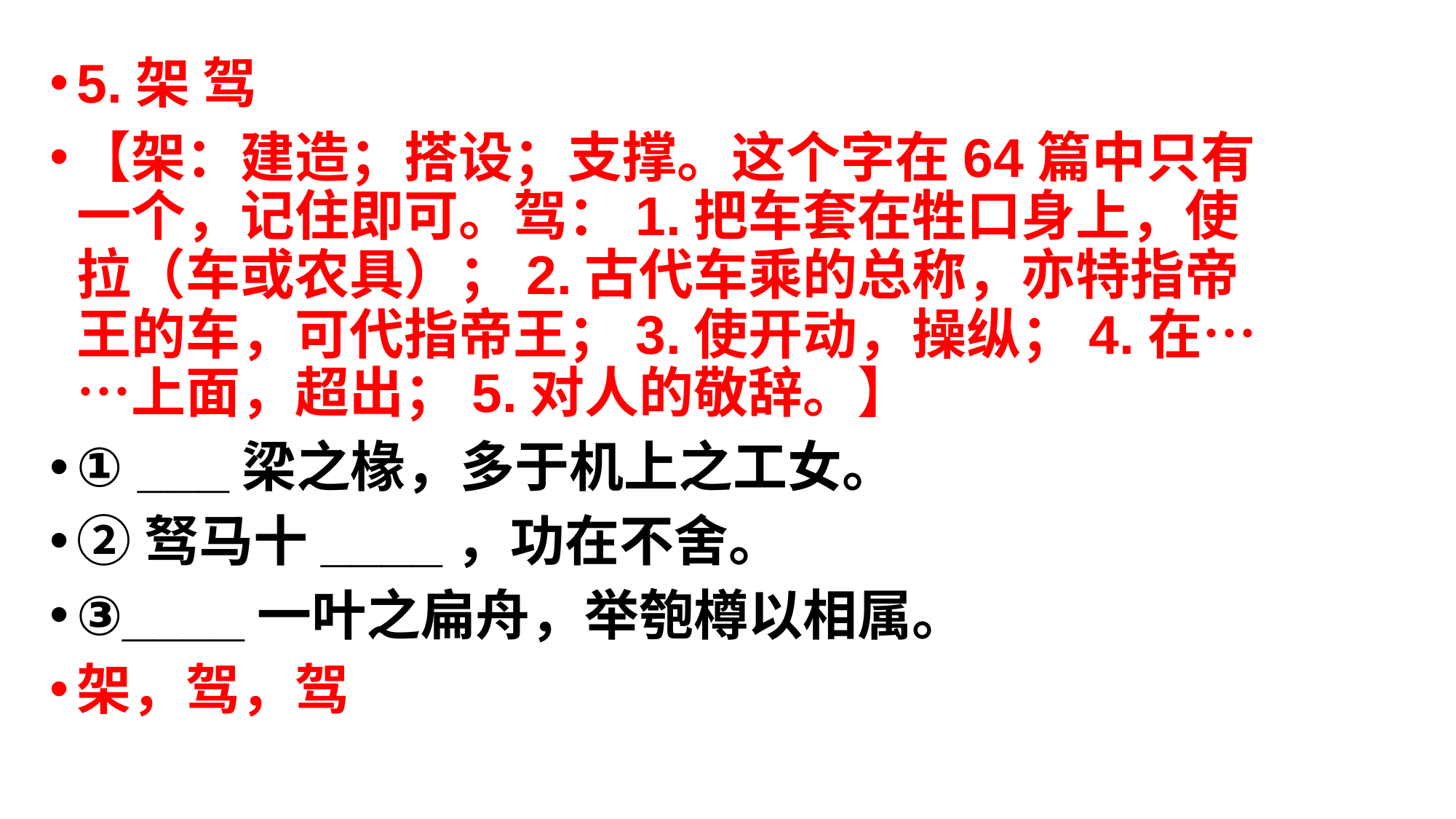

5.架 驾
【架：建造；搭设；支撑。这个字在64篇中只有一个，记住即可。驾：1.把车套在牲口身上，使拉（车或农具）；2.古代车乘的总称，亦特指帝王的车，可代指帝王；3.使开动，操纵；4.在……上面，超出；5.对人的敬辞。】
① ___梁之椽，多于机上之工女。
②驽马十____，功在不舍。
③____一叶之扁舟，举匏樽以相属。
架，驾，驾